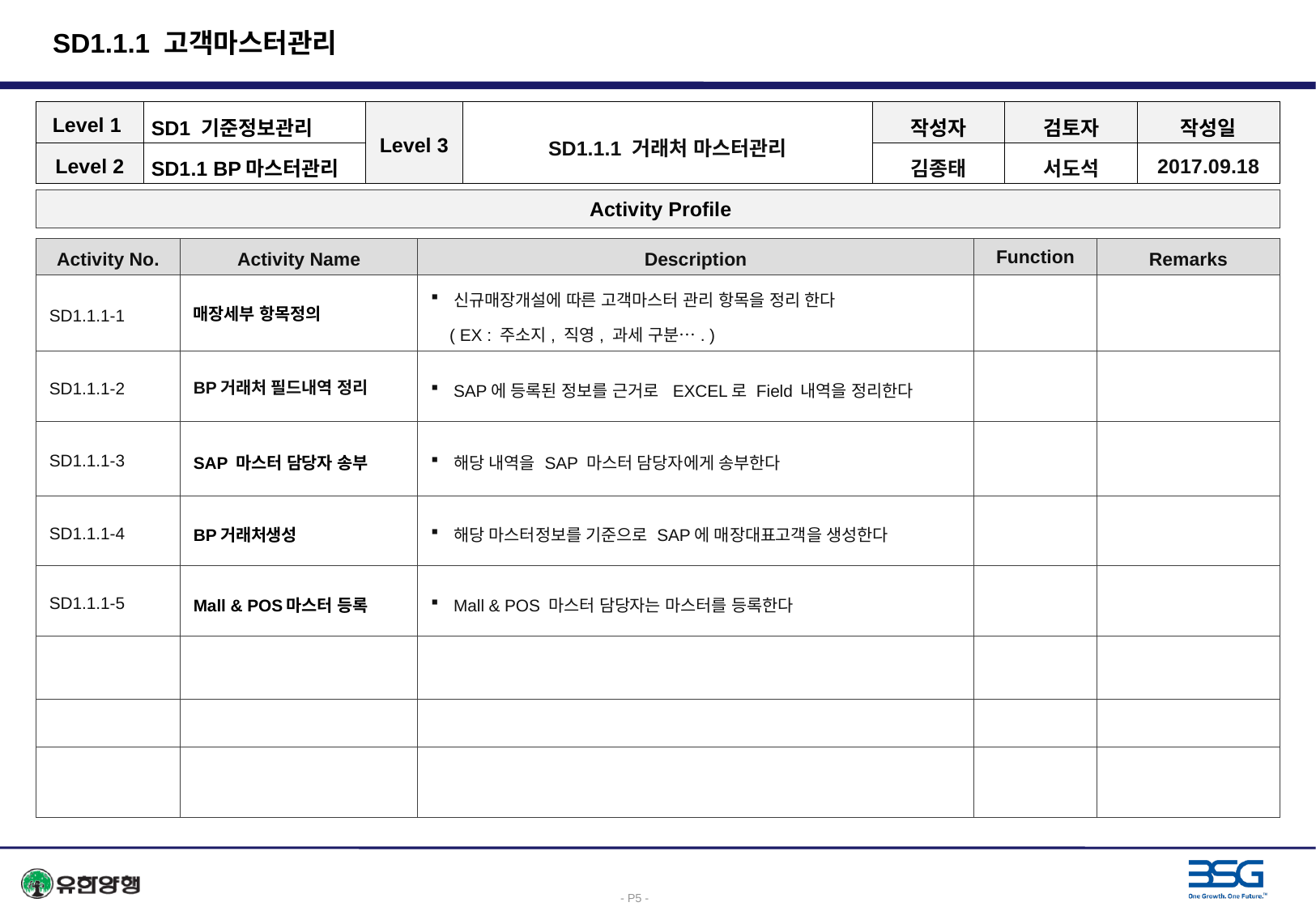

# SD1.1.1 고객마스터관리
| Level 1 | SD1 기준정보관리 | Level 3 | SD1.1.1 거래처 마스터관리 | 작성자 | 검토자 | 작성일 |
| --- | --- | --- | --- | --- | --- | --- |
| Level 2 | SD1.1 BP마스터관리 |  |  | 김종태 | 서도석 | 2017.09.18 |
 Activity Profile
| Activity No. | Activity Name | Description | Function | Remarks |
| --- | --- | --- | --- | --- |
| SD1.1.1-1 | 매장세부 항목정의 | 신규매장개설에 따른 고객마스터 관리 항목을 정리 한다 ( EX : 주소지, 직영, 과세 구분…. ) |  |  |
| SD1.1.1-2 | BP거래처 필드내역 정리 | SAP에 등록된 정보를 근거로 EXCEL로 Field 내역을 정리한다 |  |  |
| SD1.1.1-3 | SAP 마스터 담당자 송부 | 해당 내역을 SAP 마스터 담당자에게 송부한다 |  |  |
| SD1.1.1-4 | BP거래처생성 | 해당 마스터정보를 기준으로 SAP에 매장대표고객을 생성한다 |  |  |
| SD1.1.1-5 | Mall & POS마스터 등록 | Mall & POS 마스터 담당자는 마스터를 등록한다 |  |  |
|  |  |  |  |  |
|  |  |  |  |  |
|  |  |  |  |  |